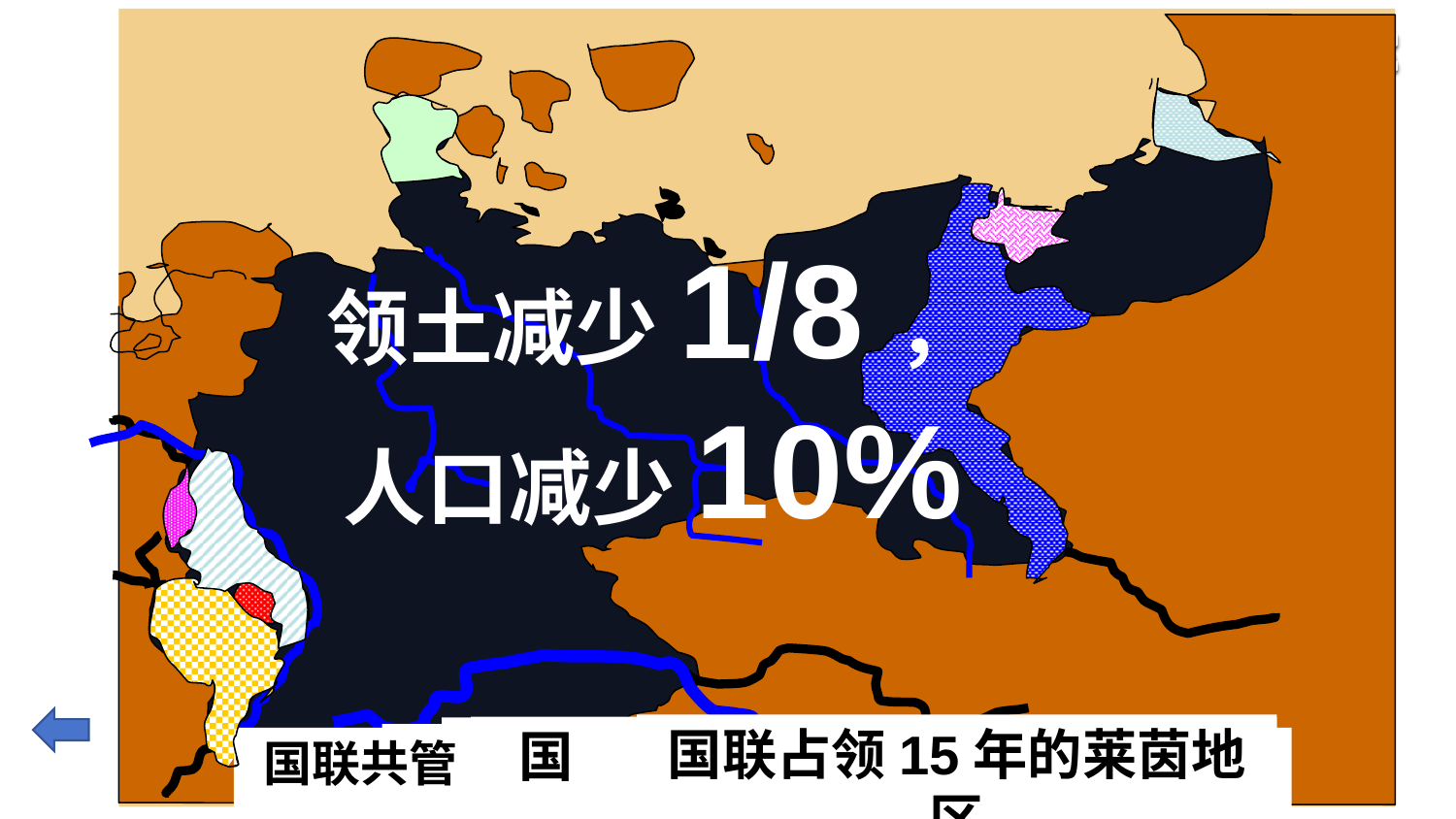

领土减少1/8，人口减少10%

国联占领15年的莱茵地区
国联管辖的但泽自由港管辖区
归还其它国家的地区
法国收回的阿尔萨斯和洛林
1914年德意志帝国
归还波兰的地区
1919年的德意志联邦共和国
国联共管15年后，公民投票决定其归属的萨尔区